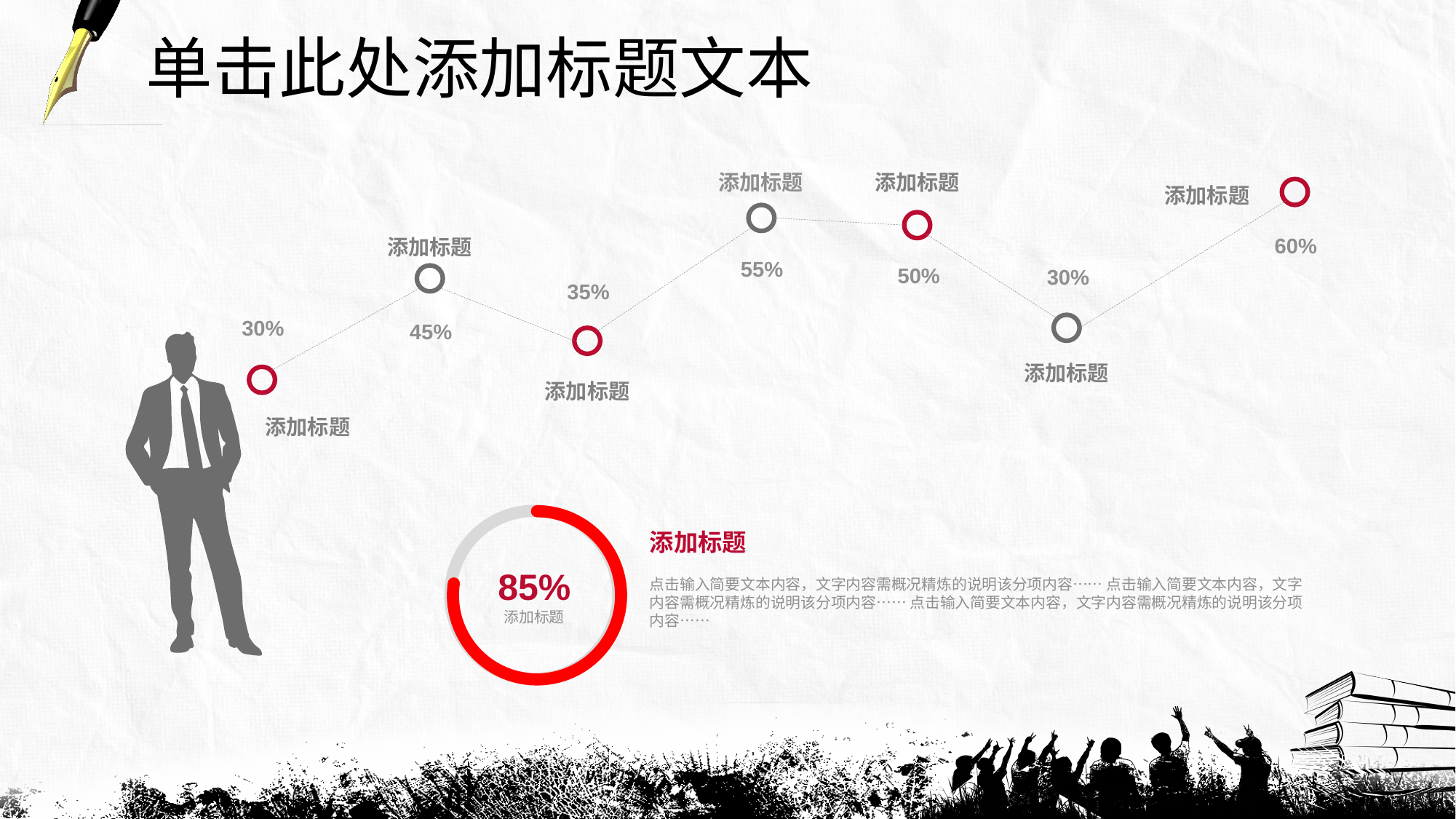

单击此处添加标题文本
添加标题
添加标题
添加标题

60%
添加标题
55%
50%
30%

35%
30%
45%

添加标题

添加标题
添加标题
85%
添加标题

添加标题

点击输入简要文本内容，文字内容需概况精炼的说明该分项内容…… 点击输入简要文本内容，文字内容需概况精炼的说明该分项内容…… 点击输入简要文本内容，文字内容需概况精炼的说明该分项内容……